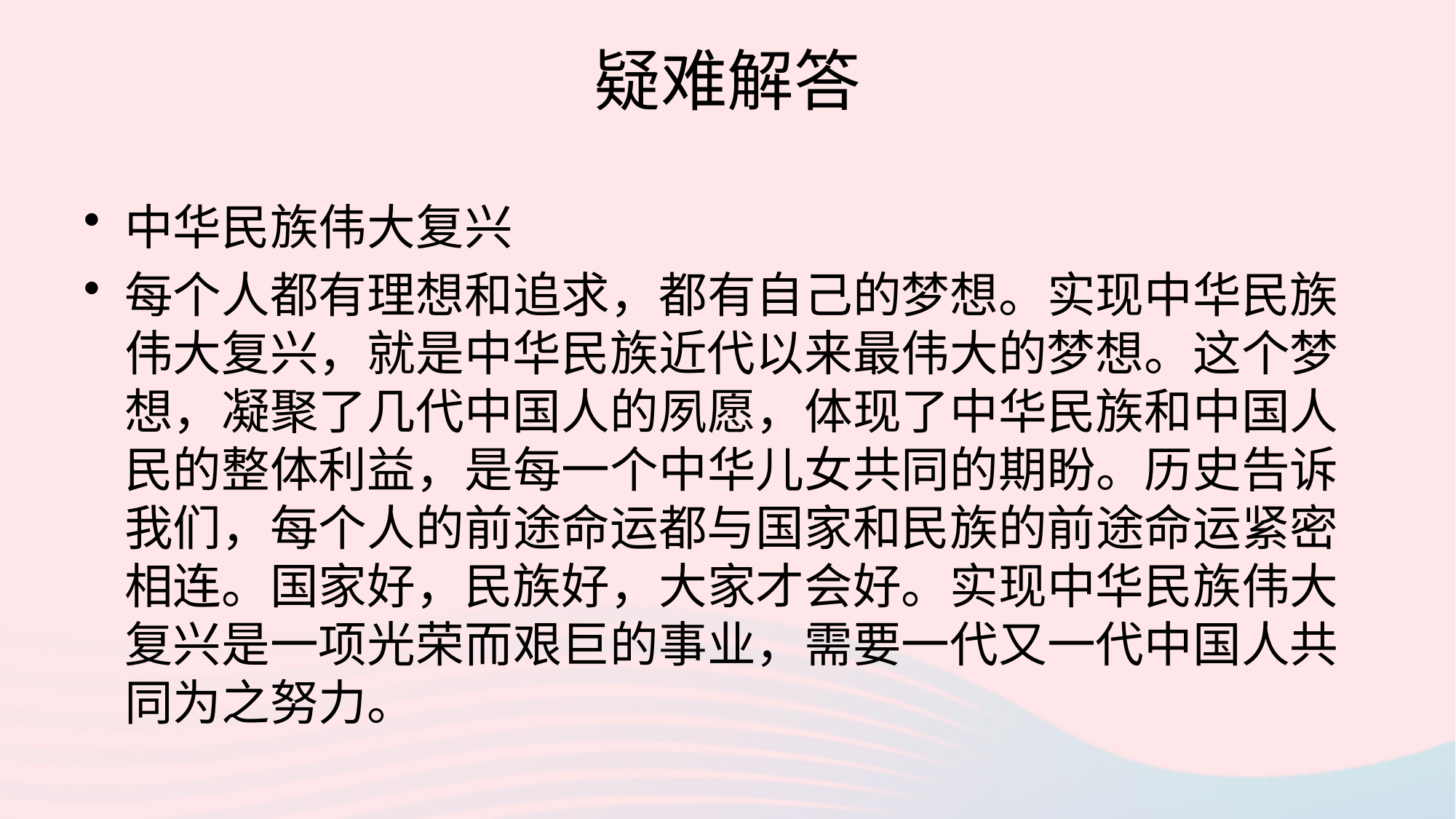

# 疑难解答
中华民族伟大复兴
每个人都有理想和追求，都有自己的梦想。实现中华民族伟大复兴，就是中华民族近代以来最伟大的梦想。这个梦想，凝聚了几代中国人的夙愿，体现了中华民族和中国人民的整体利益，是每一个中华儿女共同的期盼。历史告诉我们，每个人的前途命运都与国家和民族的前途命运紧密相连。国家好，民族好，大家才会好。实现中华民族伟大复兴是一项光荣而艰巨的事业，需要一代又一代中国人共同为之努力。